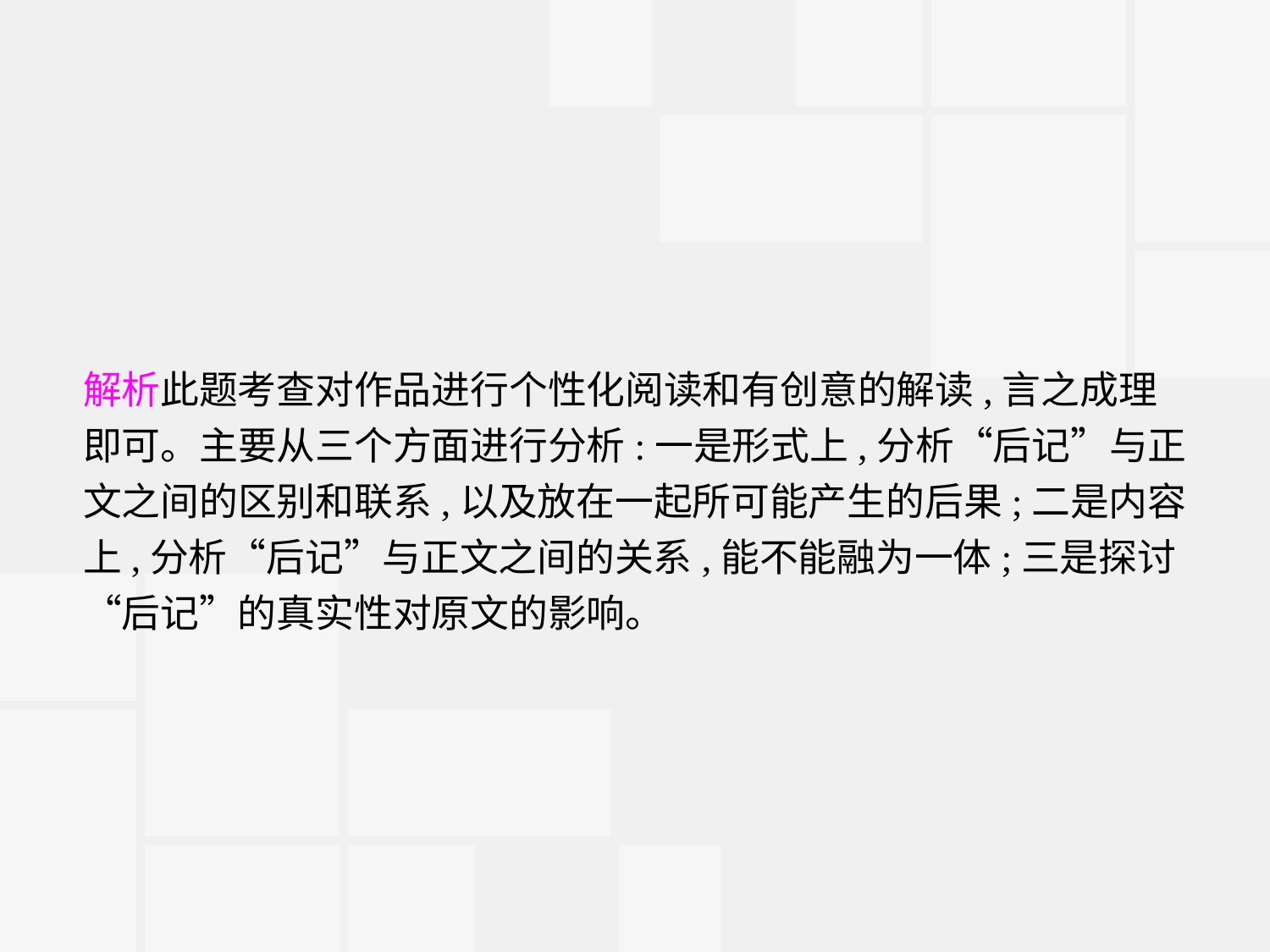

解析此题考查对作品进行个性化阅读和有创意的解读,言之成理即可。主要从三个方面进行分析:一是形式上,分析“后记”与正文之间的区别和联系,以及放在一起所可能产生的后果;二是内容上,分析“后记”与正文之间的关系,能不能融为一体;三是探讨“后记”的真实性对原文的影响。